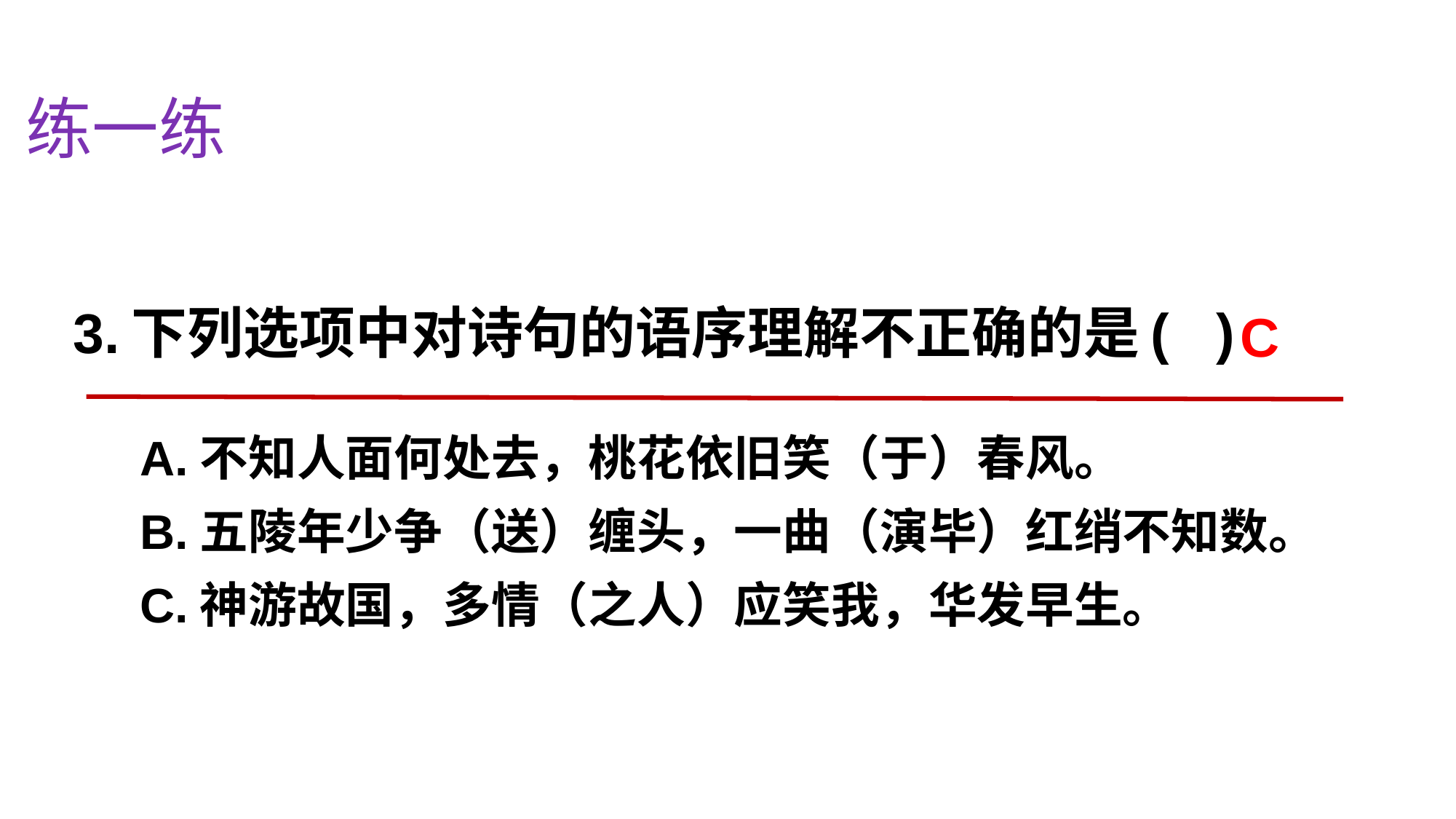

练一练

# 3.下列选项中对诗句的语序理解不正确的是(   )
C
A.不知人面何处去，桃花依旧笑（于）春风。
B.五陵年少争（送）缠头，一曲（演毕）红绡不知数。
C.神游故国，多情（之人）应笑我，华发早生。